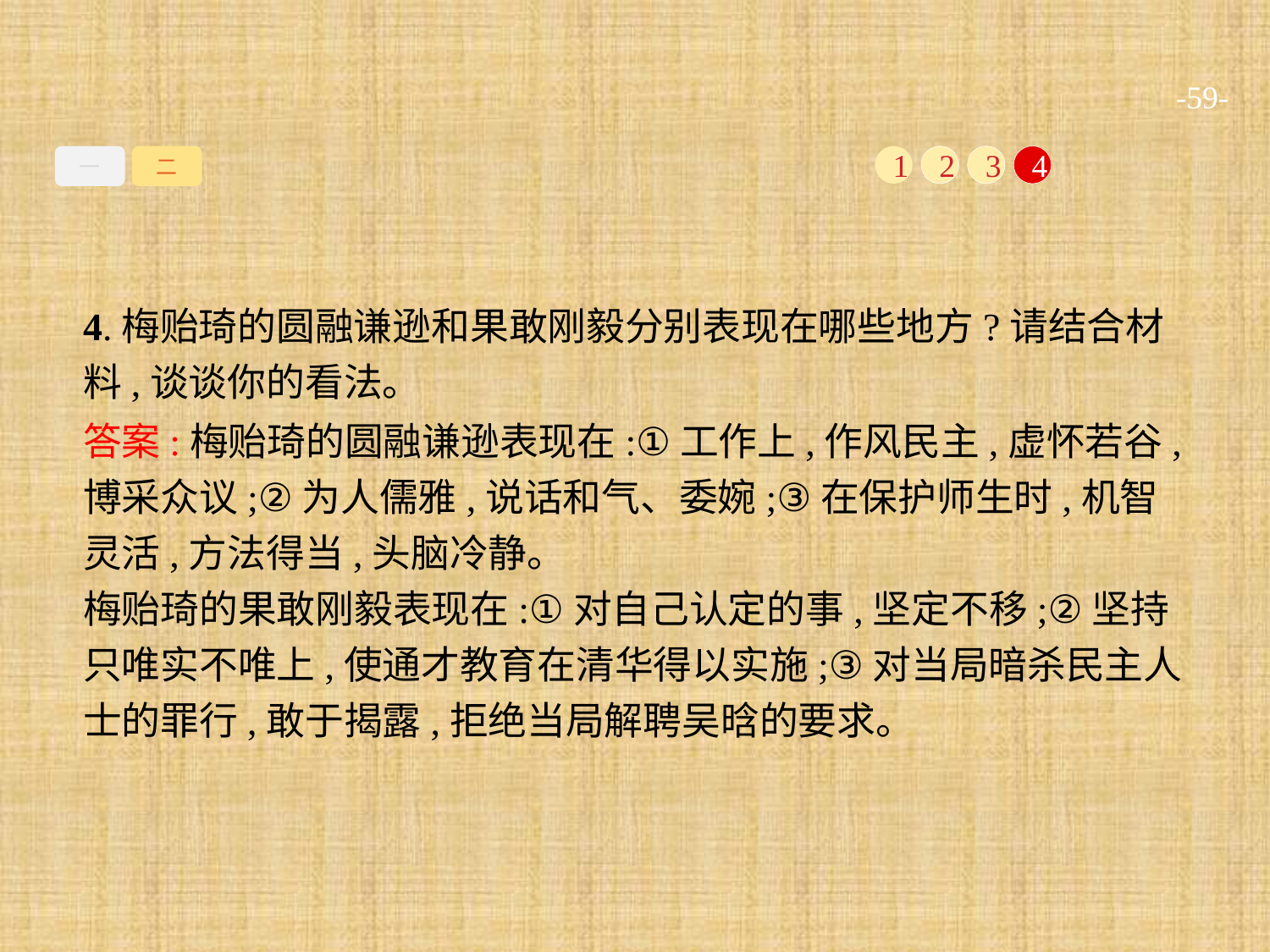

-59-
一
二
1
2
3
4
4.梅贻琦的圆融谦逊和果敢刚毅分别表现在哪些地方?请结合材料,谈谈你的看法。
答案:梅贻琦的圆融谦逊表现在:①工作上,作风民主,虚怀若谷,博采众议;②为人儒雅,说话和气、委婉;③在保护师生时,机智灵活,方法得当,头脑冷静。
梅贻琦的果敢刚毅表现在:①对自己认定的事,坚定不移;②坚持只唯实不唯上,使通才教育在清华得以实施;③对当局暗杀民主人士的罪行,敢于揭露,拒绝当局解聘吴晗的要求。